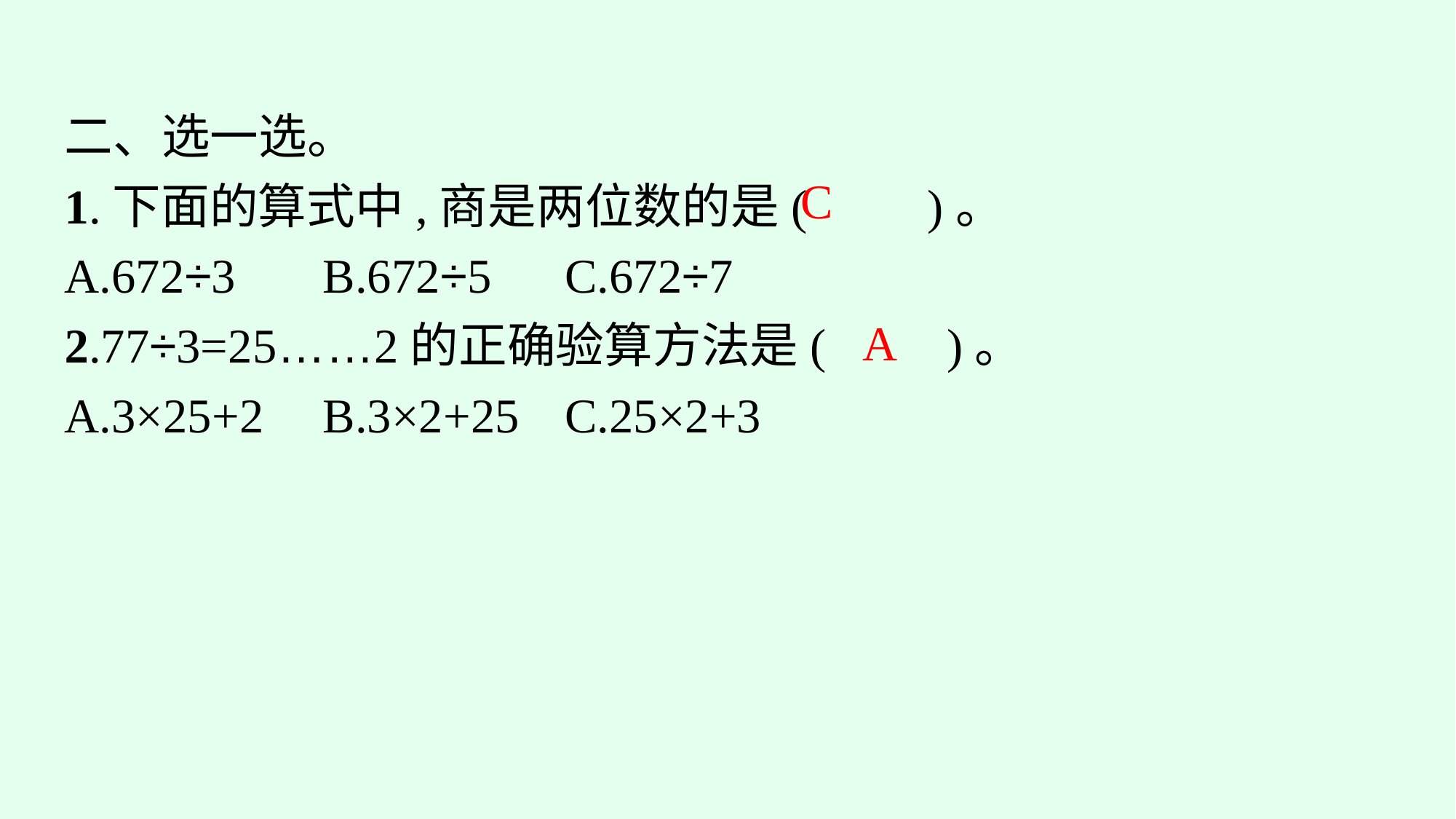

二、选一选。
1.下面的算式中,商是两位数的是(　　)。
A.672÷3	B.672÷5	C.672÷7
2.77÷3=25……2的正确验算方法是(　　)。
A.3×25+2	B.3×2+25	C.25×2+3
C
A